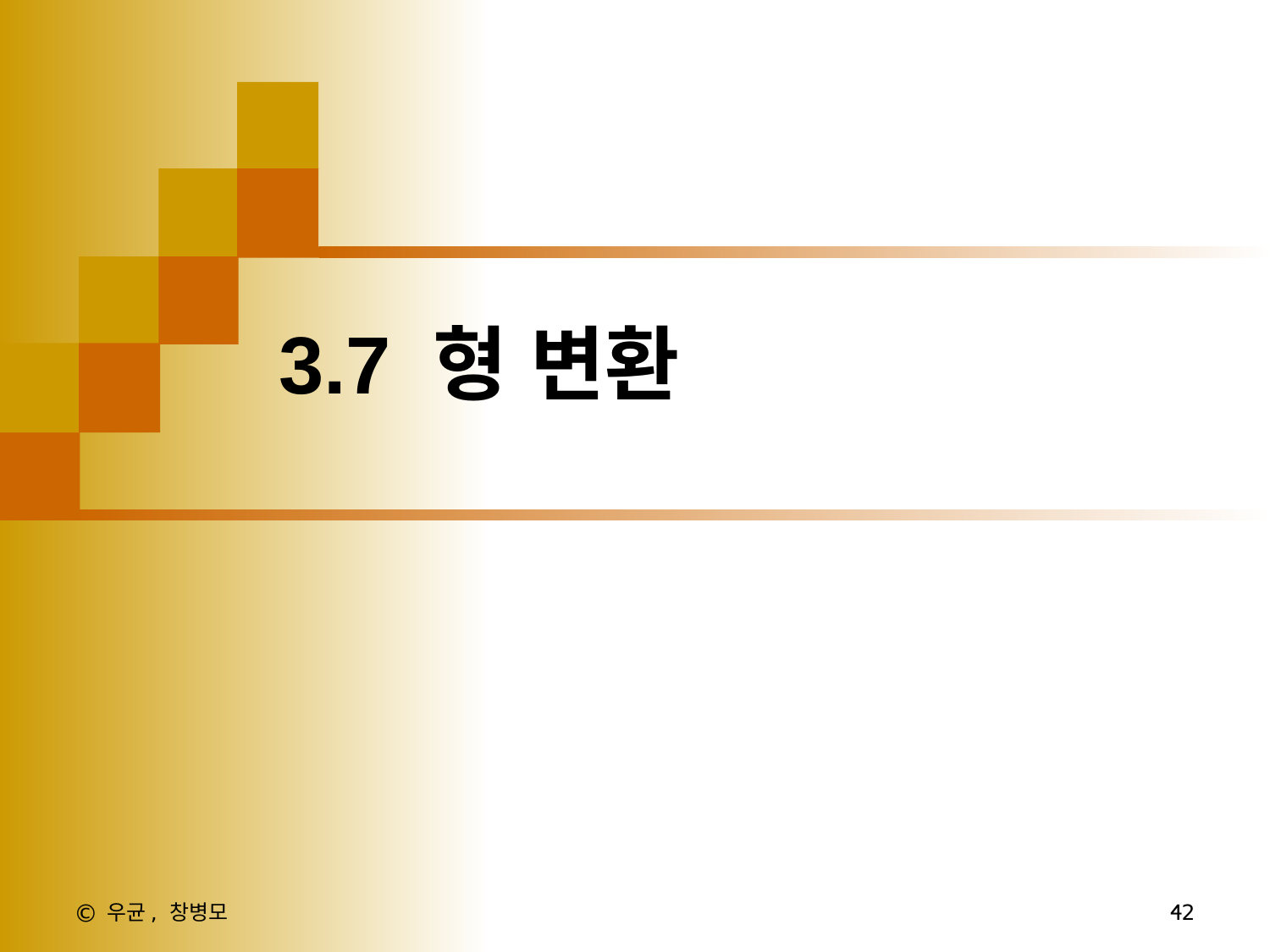

3.7 형 변환
© 우균, 창병모
42